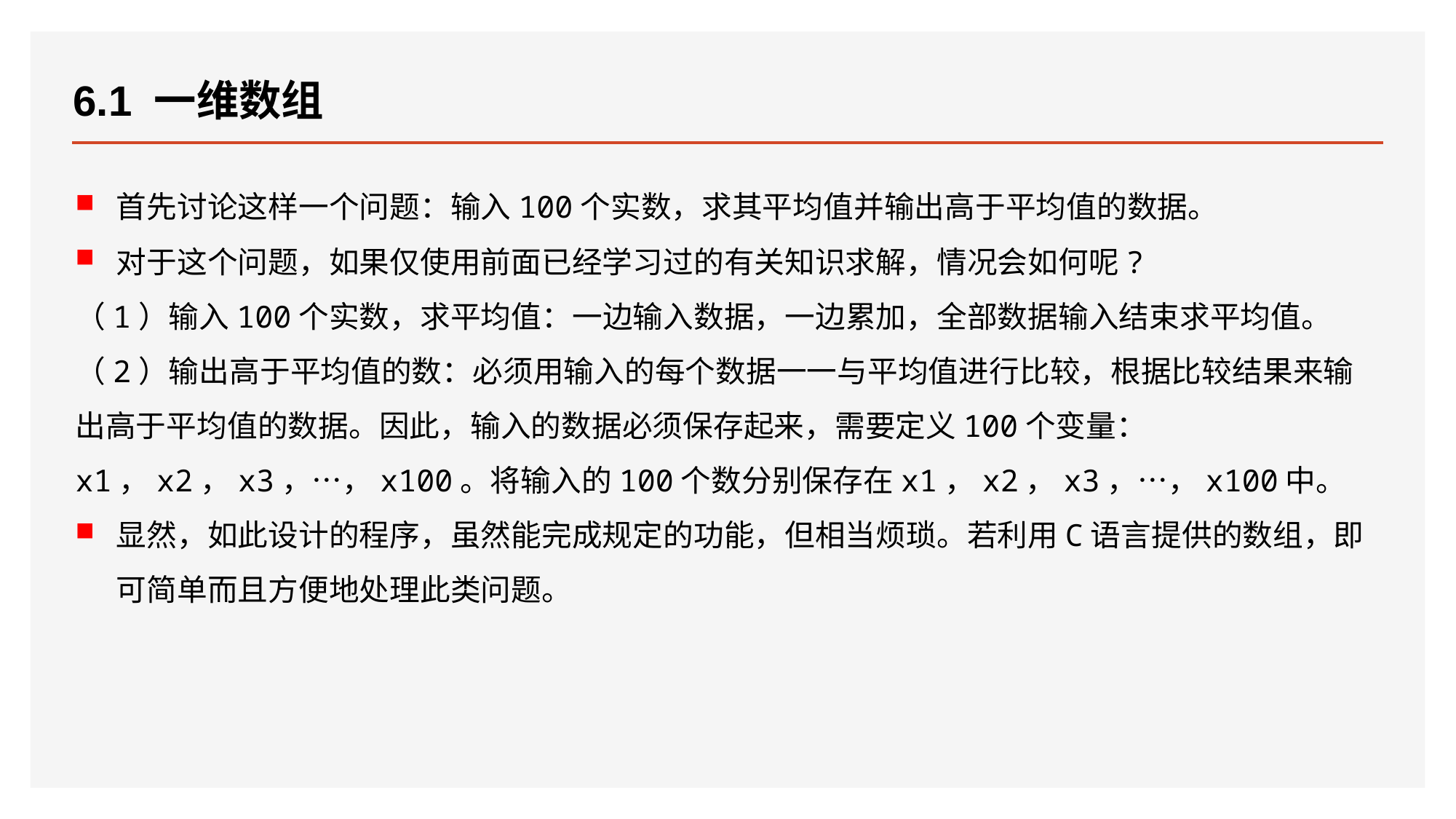

# 6.1 一维数组
首先讨论这样一个问题：输入100个实数，求其平均值并输出高于平均值的数据。
对于这个问题，如果仅使用前面已经学习过的有关知识求解，情况会如何呢?
（1）输入100个实数，求平均值：一边输入数据，一边累加，全部数据输入结束求平均值。
（2）输出高于平均值的数：必须用输入的每个数据一一与平均值进行比较，根据比较结果来输出高于平均值的数据。因此，输入的数据必须保存起来，需要定义100个变量：x1，x2，x3，…，x100。将输入的100个数分别保存在x1，x2，x3，…，x100中。
显然，如此设计的程序，虽然能完成规定的功能，但相当烦琐。若利用C语言提供的数组，即可简单而且方便地处理此类问题。